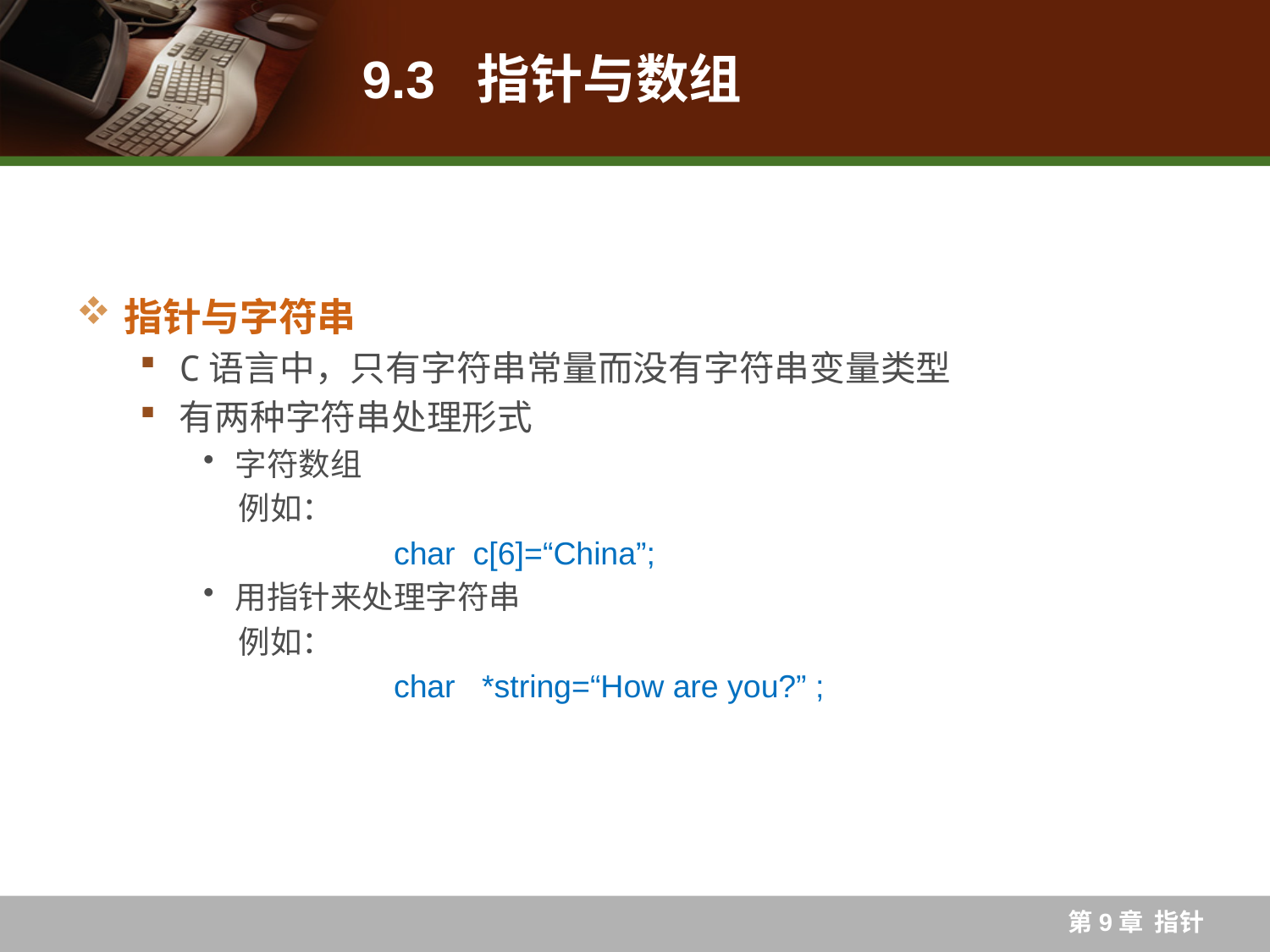

# 9.3  指针与数组
指针与字符串
C语言中，只有字符串常量而没有字符串变量类型
有两种字符串处理形式
字符数组
例如：
		char  c[6]=“China”;
用指针来处理字符串
例如：
		char   *string=“How are you?” ;
第9章  指针